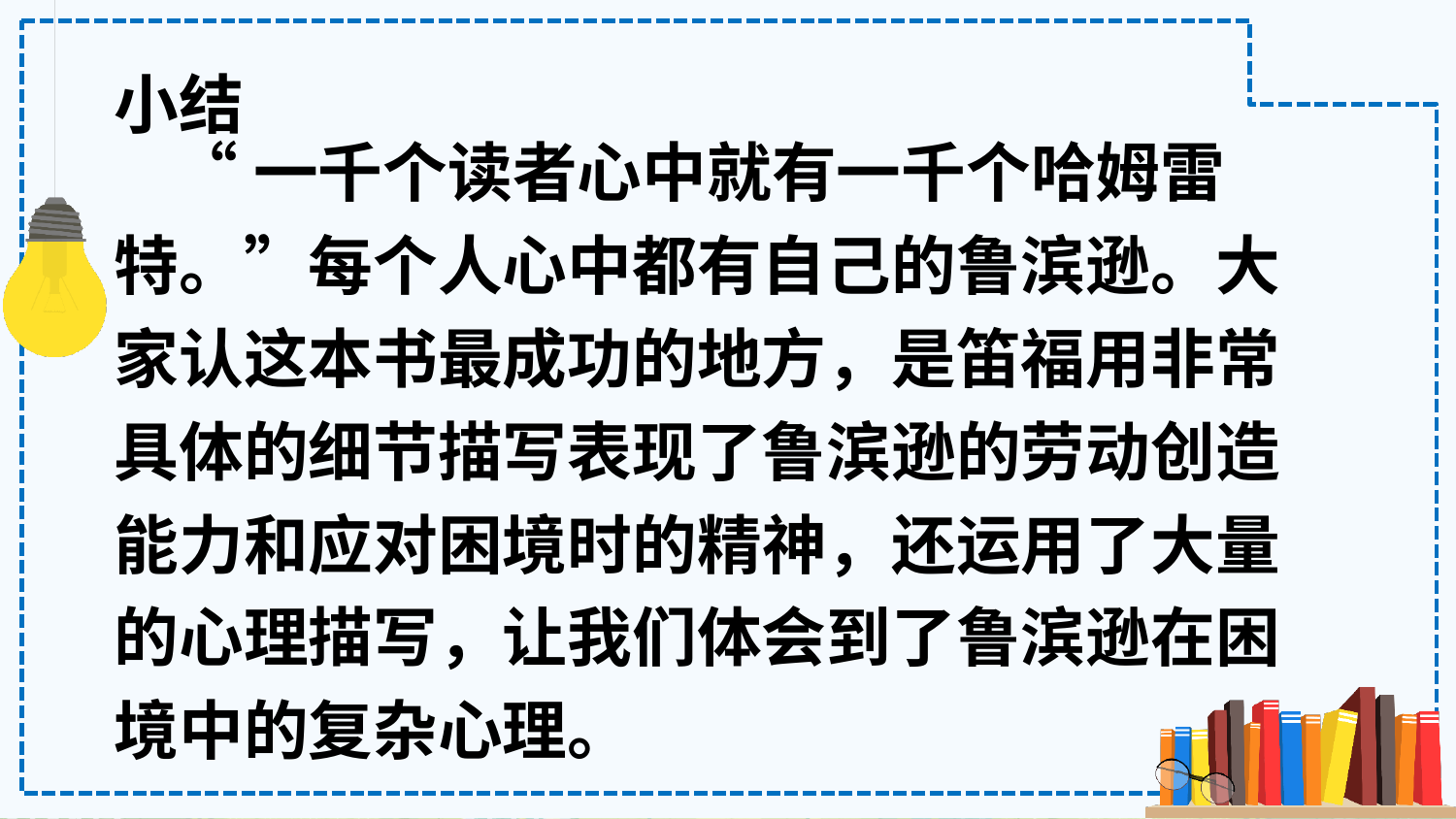

小结
    “一千个读者心中就有一千个哈姆雷特。”每个人心中都有自己的鲁滨逊。大家认这本书最成功的地方，是笛福用非常具体的细节描写表现了鲁滨逊的劳动创造能力和应对困境时的精神，还运用了大量的心理描写，让我们体会到了鲁滨逊在困境中的复杂心理。